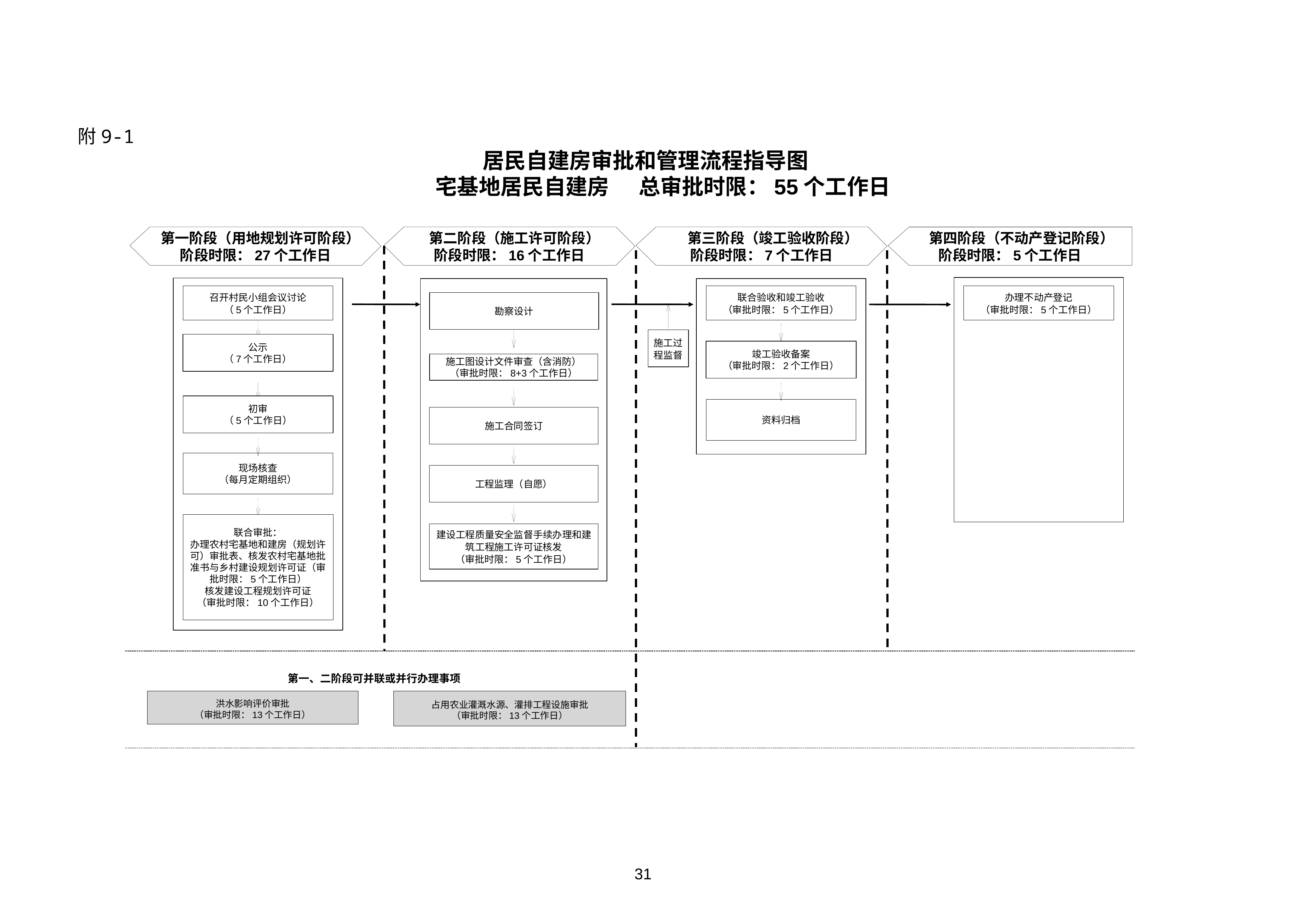

附9-1
居民自建房审批和管理流程指导图
      宅基地居民自建房      总审批时限：55个工作日
  第一阶段（用地规划许可阶段）
阶段时限：27个工作日
  第二阶段（施工许可阶段）
阶段时限：16个工作日
      第三阶段（竣工验收阶段）
阶段时限：7个工作日
      第四阶段（不动产登记阶段）
阶段时限：5个工作日

召开村民小组会议讨论
（5个工作日）
联合验收和竣工验收
（审批时限：5个工作日）
办理不动产登记
（审批时限：5个工作日）
勘察设计
施工过程监督
公示
（7个工作日）
竣工验收备案
（审批时限：2个工作日）
施工图设计文件审查（含消防）
（审批时限：8+3个工作日）
初审
（5个工作日）
资料归档
施工合同签订
现场核查
（每月定期组织）
工程监理（自愿）
联合审批：
办理农村宅基地和建房（规划许可）审批表、核发农村宅基地批准书与乡村建设规划许可证（审批时限：5个工作日）
核发建设工程规划许可证
（审批时限：10个工作日）
建设工程质量安全监督手续办理和建筑工程施工许可证核发
（审批时限：5个工作日）
第一、二阶段可并联或并行办理事项
洪水影响评价审批
（审批时限：13个工作日）
占用农业灌溉水源、灌排工程设施审批
（审批时限：13个工作日）
31